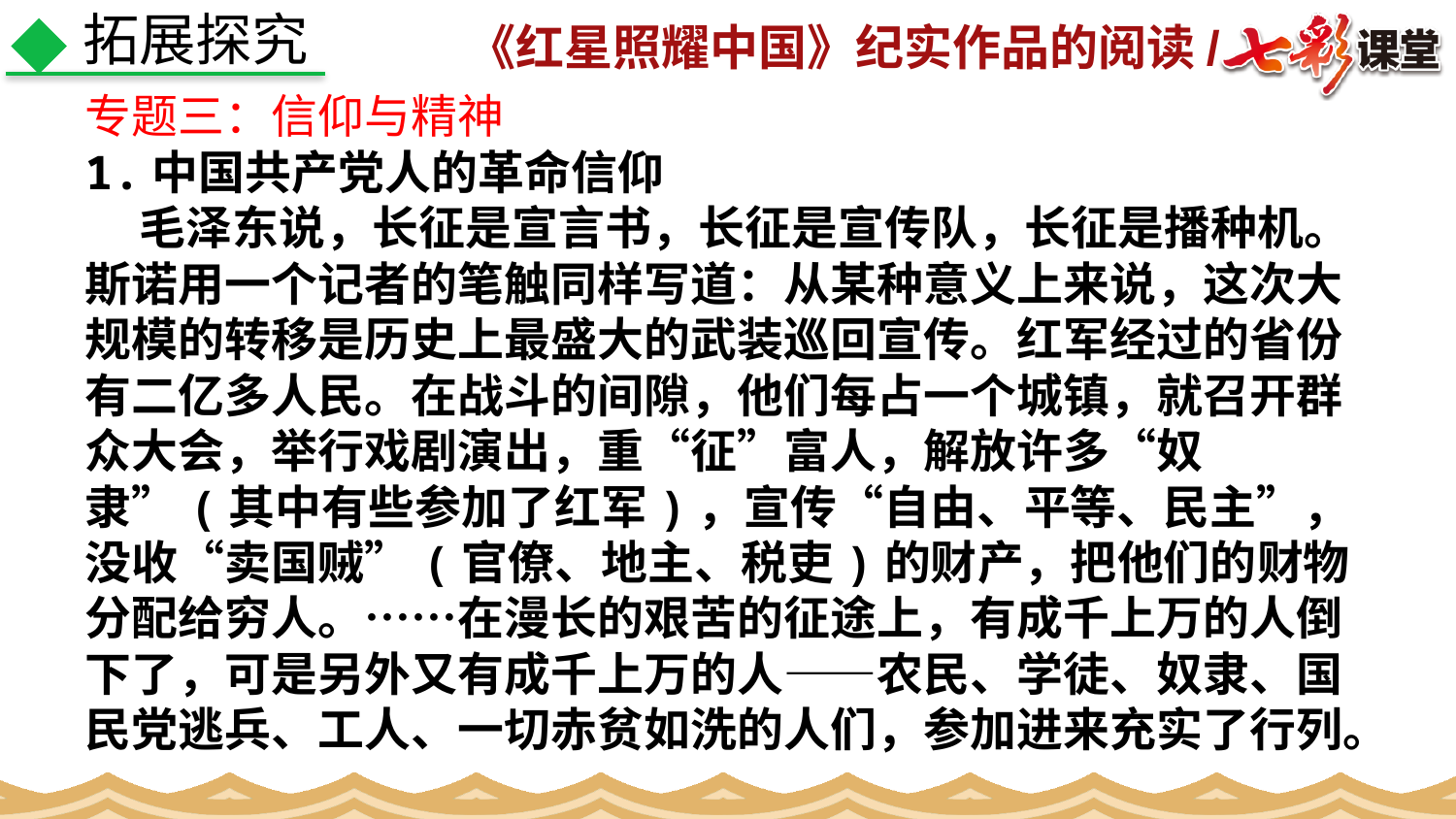

拓展探究

专题三：信仰与精神
1.中国共产党人的革命信仰
    毛泽东说，长征是宣言书，长征是宣传队，长征是播种机。斯诺用一个记者的笔触同样写道：从某种意义上来说，这次大规模的转移是历史上最盛大的武装巡回宣传。红军经过的省份有二亿多人民。在战斗的间隙，他们每占一个城镇，就召开群众大会，举行戏剧演出，重“征”富人，解放许多“奴隶”(其中有些参加了红军)，宣传“自由、平等、民主”，没收“卖国贼”(官僚、地主、税吏)的财产，把他们的财物分配给穷人。……在漫长的艰苦的征途上，有成千上万的人倒下了，可是另外又有成千上万的人——农民、学徒、奴隶、国民党逃兵、工人、一切赤贫如洗的人们，参加进来充实了行列。